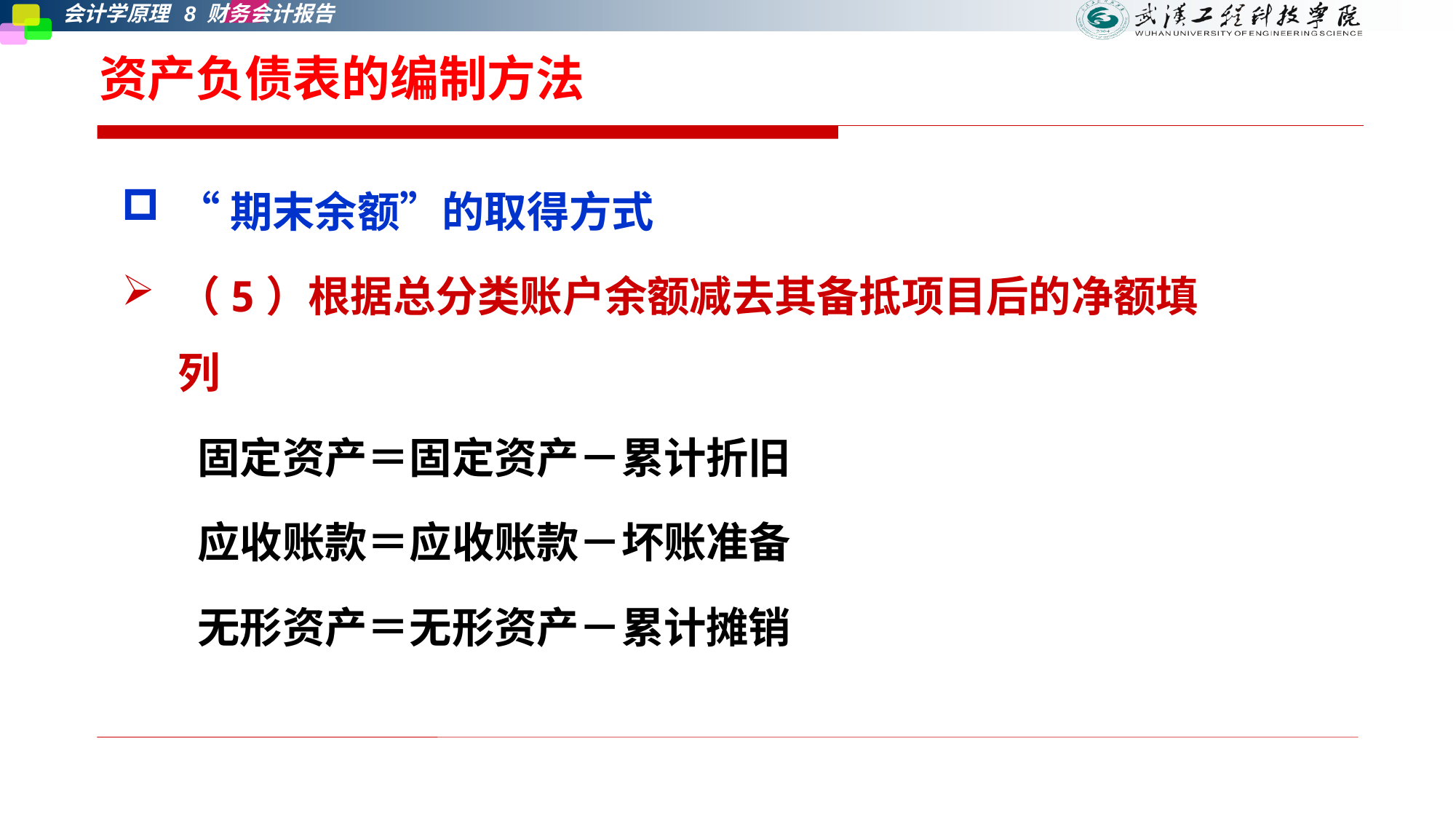

资产负债表的编制方法
“期末余额”的取得方式
（5）根据总分类账户余额减去其备抵项目后的净额填列
 固定资产＝固定资产－累计折旧
 应收账款＝应收账款－坏账准备
 无形资产＝无形资产－累计摊销